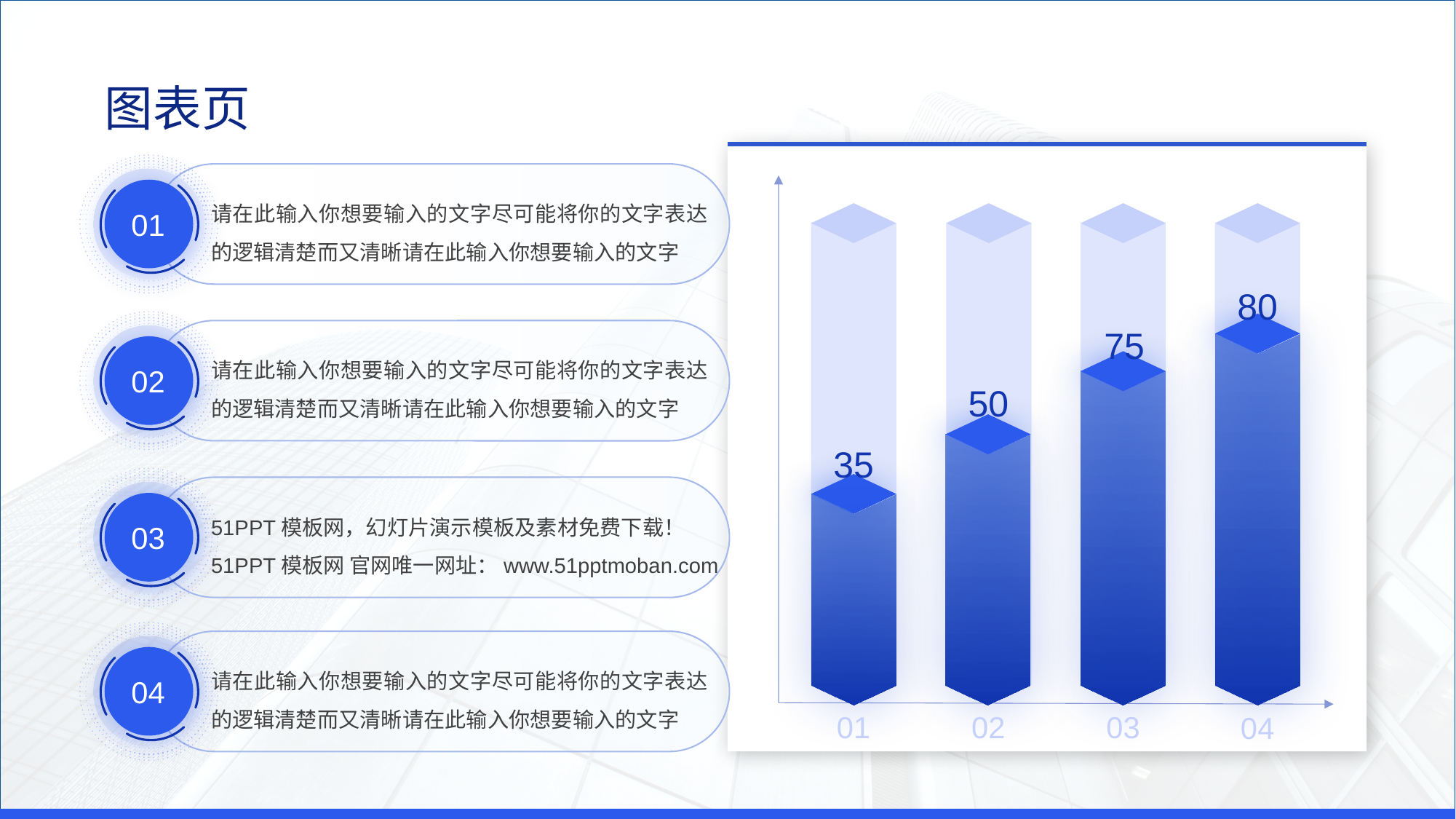

图表页

01

请在此输入你想要输入的文字尽可能将你的文字表达的逻辑清楚而又清晰请在此输入你想要输入的文字

35
01

50
02

75
03

80
04

02

请在此输入你想要输入的文字尽可能将你的文字表达的逻辑清楚而又清晰请在此输入你想要输入的文字

03

51PPT模板网，幻灯片演示模板及素材免费下载！
51PPT模板网 官网唯一网址：www.51pptmoban.com

04

请在此输入你想要输入的文字尽可能将你的文字表达的逻辑清楚而又清晰请在此输入你想要输入的文字